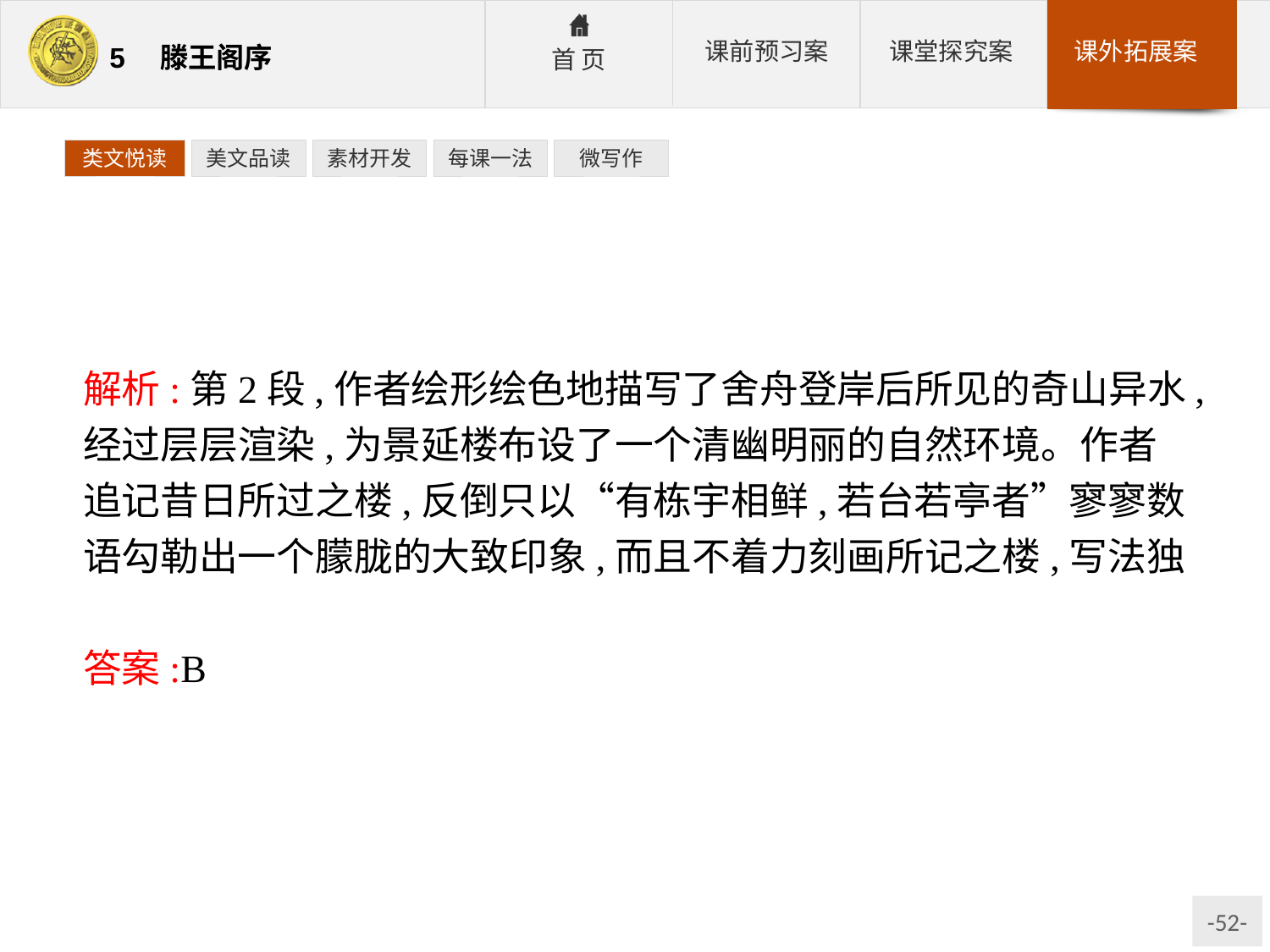

类文悦读
美文品读
素材开发
每课一法
微写作
解析:第2段,作者绘形绘色地描写了舍舟登岸后所见的奇山异水,经过层层渲染,为景延楼布设了一个清幽明丽的自然环境。作者追记昔日所过之楼,反倒只以“有栋宇相鲜,若台若亭者”寥寥数语勾勒出一个朦胧的大致印象,而且不着力刻画所记之楼,写法独到新颖。
答案:B